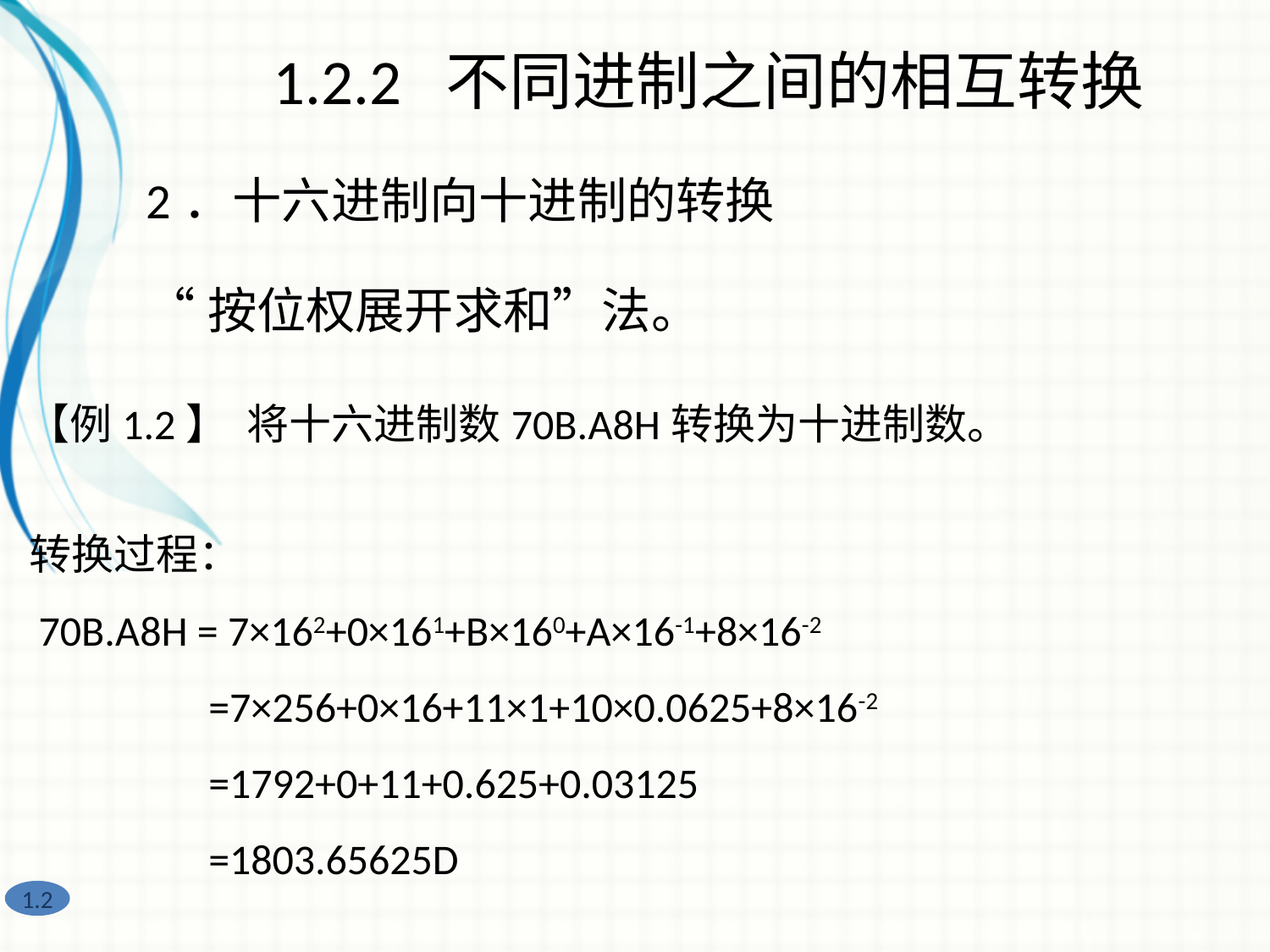

1.2.2  不同进制之间的相互转换
2．十六进制向十进制的转换
“按位权展开求和”法。
【例1.2】  将十六进制数70B.A8H转换为十进制数。
转换过程：
 70B.A8H = 7×162+0×161+B×160+A×16-1+8×16-2
　　　　=7×256+0×16+11×1+10×0.0625+8×16-2
　　　　=1792+0+11+0.625+0.03125
　　　　=1803.65625D